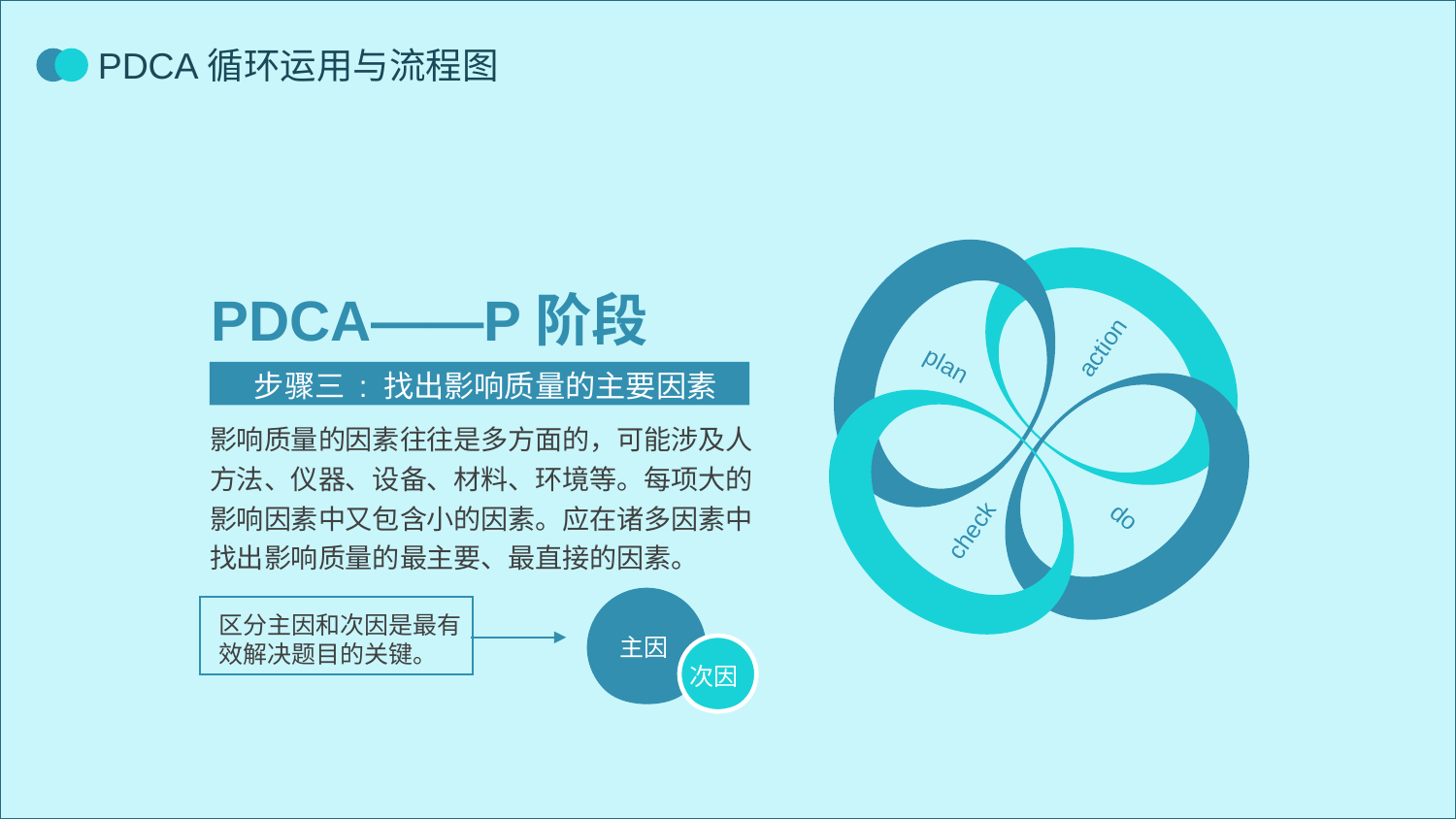

action
plan

do
check
PDCA——P阶段

　步骤三 : 找出影响质量的主要因素
影响质量的因素往往是多方面的，可能涉及人方法、仪器、设备、材料、环境等。每项大的影响因素中又包含小的因素。应在诸多因素中找出影响质量的最主要、最直接的因素。

主因

次因

区分主因和次因是最有效解决题目的关键。